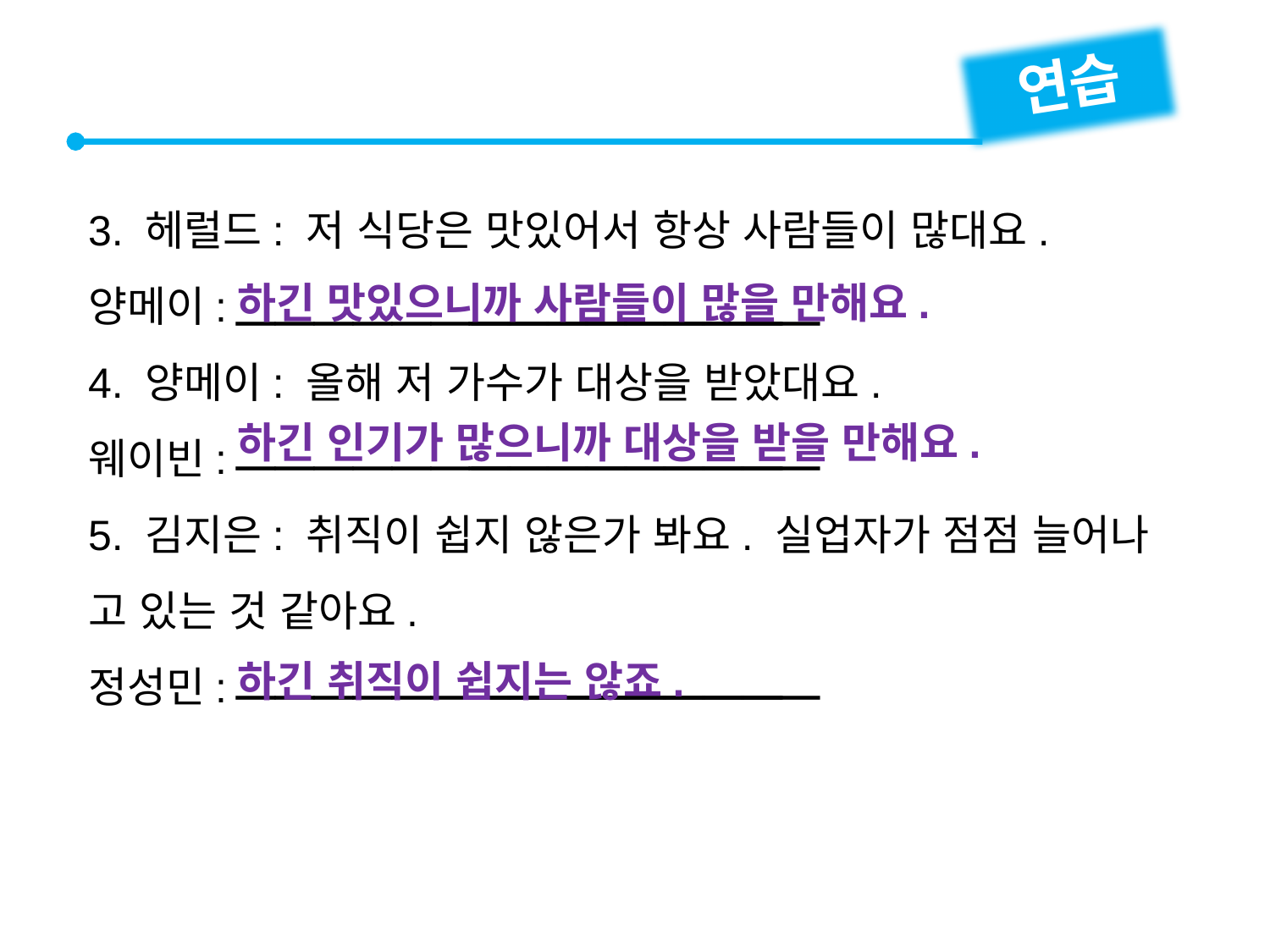

연습
3. 헤럴드: 저 식당은 맛있어서 항상 사람들이 많대요.
양메이:
4. 양메이: 올해 저 가수가 대상을 받았대요.
웨이빈:
5. 김지은: 취직이 쉽지 않은가 봐요. 실업자가 점점 늘어나
고 있는 것 같아요.
정성민:
_______________
________
하긴 맛있으니까 사람들이 많을 만해요.
_______________
________
하긴 인기가 많으니까 대상을 받을 만해요.
_______________
________
하긴 취직이 쉽지는 않죠.